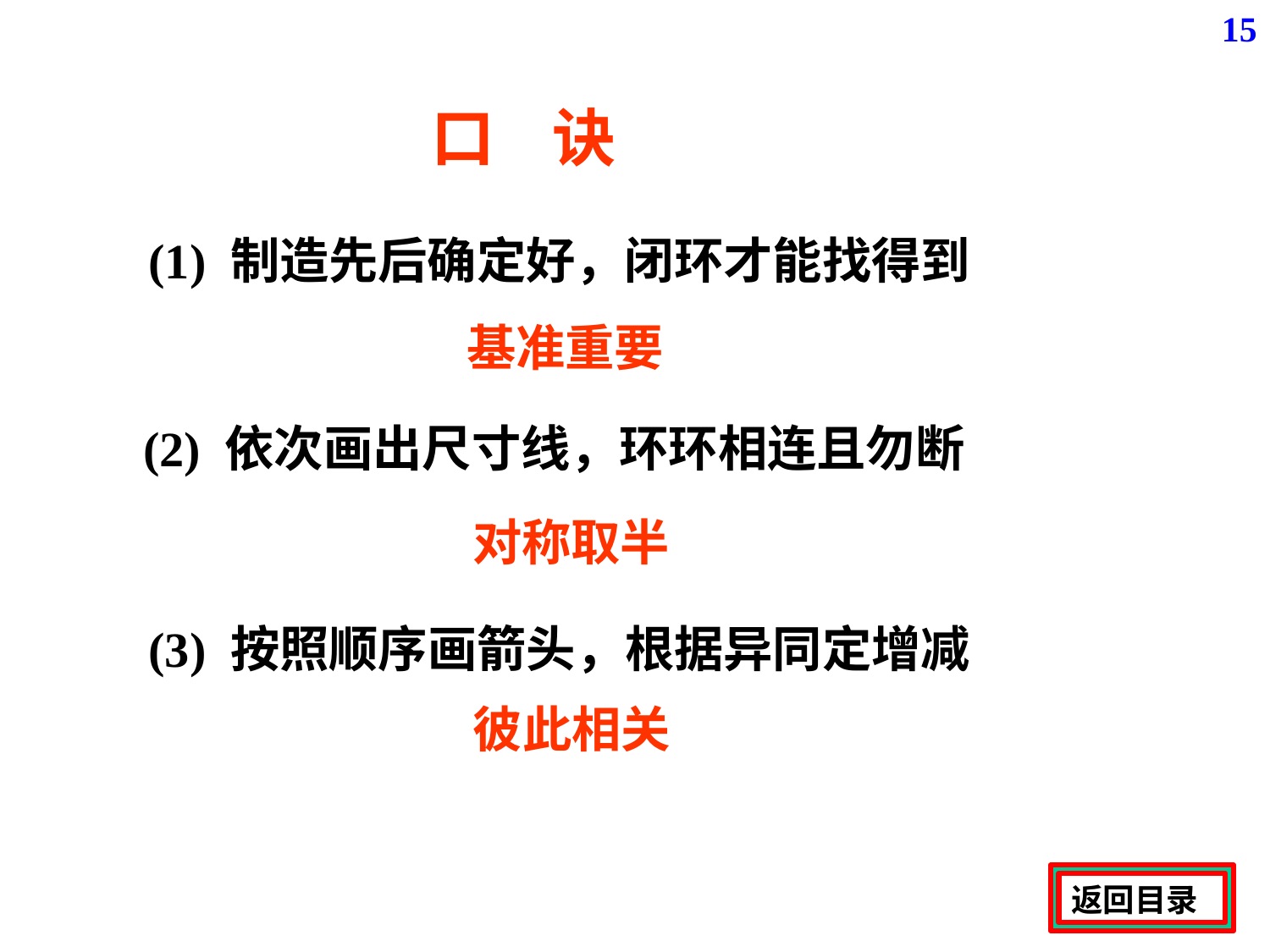

15
口    诀
 (1) 制造先后确定好，闭环才能找得到
基准重要
(2) 依次画出尺寸线，环环相连且勿断
     对称取半
(3) 按照顺序画箭头，根据异同定增减
    彼此相关
返回目录